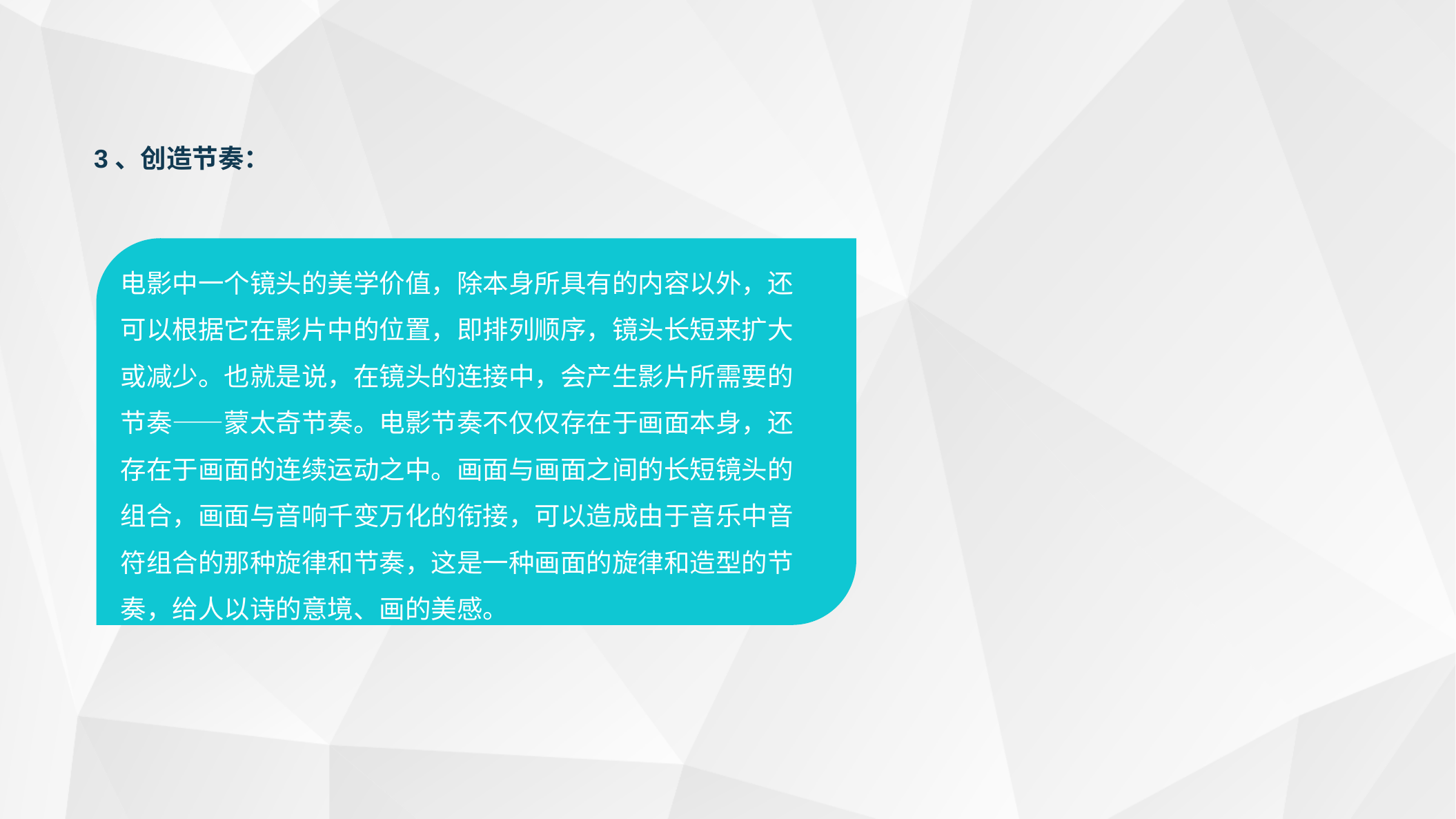

3、创造节奏：

电影中一个镜头的美学价值，除本身所具有的内容以外，还可以根据它在影片中的位置，即排列顺序，镜头长短来扩大或减少。也就是说，在镜头的连接中，会产生影片所需要的节奏——蒙太奇节奏。电影节奏不仅仅存在于画面本身，还存在于画面的连续运动之中。画面与画面之间的长短镜头的组合，画面与音响千变万化的衔接，可以造成由于音乐中音符组合的那种旋律和节奏，这是一种画面的旋律和造型的节奏，给人以诗的意境、画的美感。